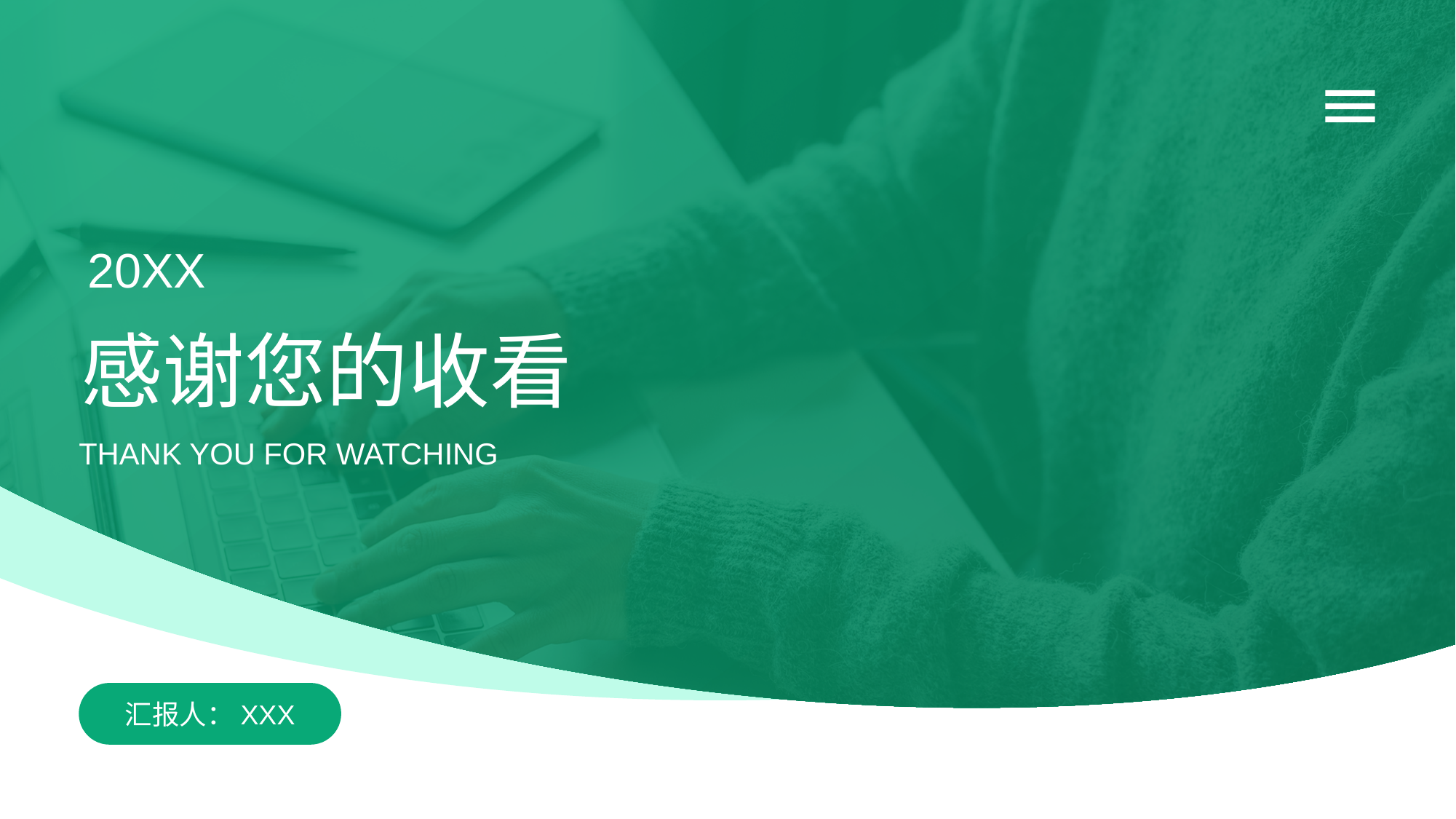

20XX
感谢您的收看
THANK YOU FOR WATCHING
汇报人：XXX